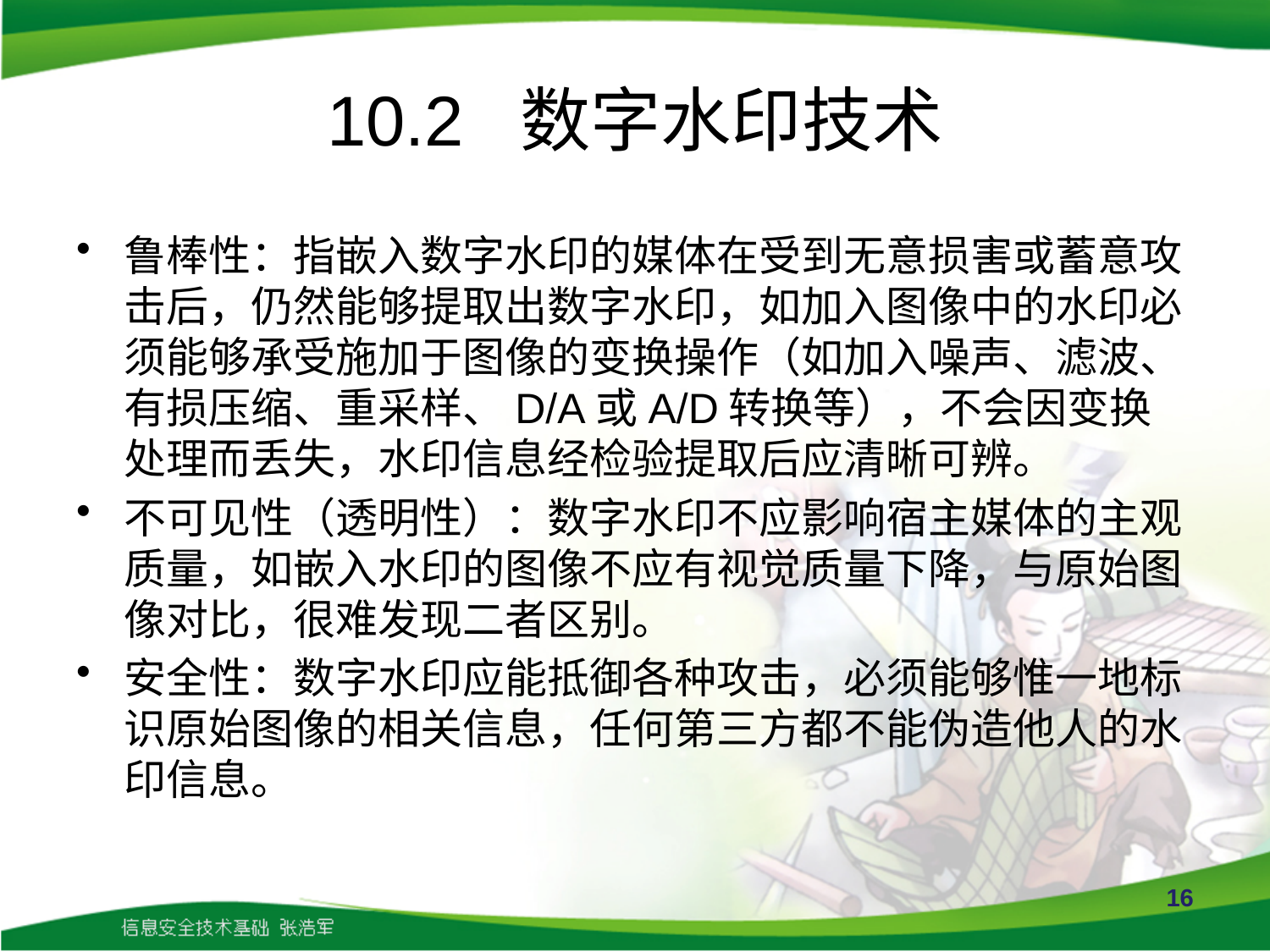

# 10.2  数字水印技术
鲁棒性：指嵌入数字水印的媒体在受到无意损害或蓄意攻击后，仍然能够提取出数字水印，如加入图像中的水印必须能够承受施加于图像的变换操作（如加入噪声、滤波、有损压缩、重采样、D/A或A/D转换等），不会因变换处理而丢失，水印信息经检验提取后应清晰可辨。
不可见性（透明性）：数字水印不应影响宿主媒体的主观质量，如嵌入水印的图像不应有视觉质量下降，与原始图像对比，很难发现二者区别。
安全性：数字水印应能抵御各种攻击，必须能够惟一地标识原始图像的相关信息，任何第三方都不能伪造他人的水印信息。

16